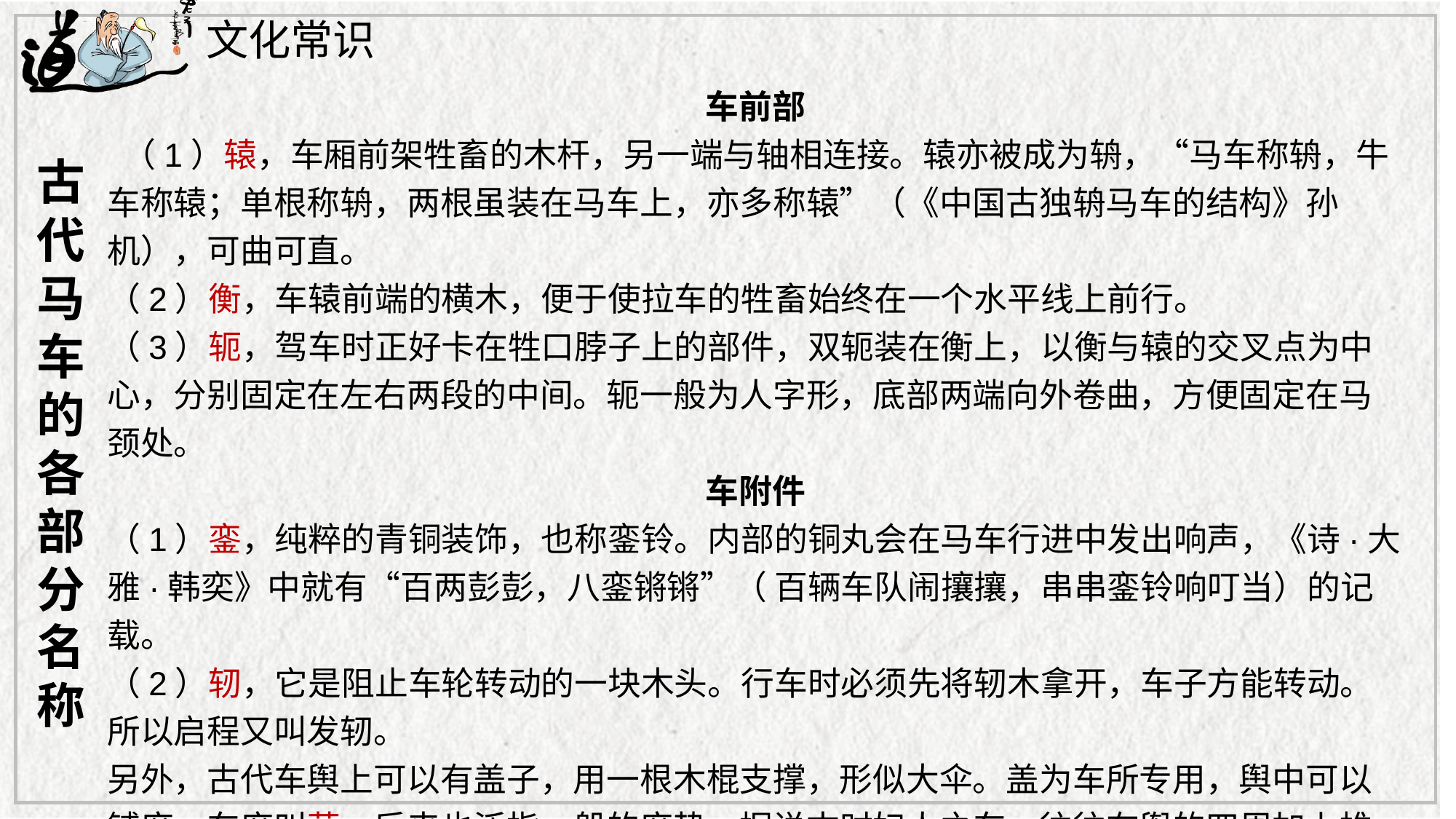

文化常识
车前部
 （1）辕，车厢前架牲畜的木杆，另一端与轴相连接。辕亦被成为辀，“马车称辀，牛车称辕；单根称辀，两根虽装在马车上，亦多称辕”（《中国古独辀马车的结构》孙机），可曲可直。
（2）衡，车辕前端的横木，便于使拉车的牲畜始终在一个水平线上前行。
（3）轭，驾车时正好卡在牲口脖子上的部件，双轭装在衡上，以衡与辕的交叉点为中心，分别固定在左右两段的中间。轭一般为人字形，底部两端向外卷曲，方便固定在马颈处。
车附件
（1）銮，纯粹的青铜装饰，也称銮铃。内部的铜丸会在马车行进中发出响声，《诗·大雅·韩奕》中就有“百两彭彭，八銮锵锵”（ 百辆车队闹攘攘，串串銮铃响叮当）的记载。
（2）轫，它是阻止车轮转动的一块木头。行车时必须先将轫木拿开，车子方能转动。所以启程又叫发轫。
另外，古代车舆上可以有盖子，用一根木棍支撑，形似大伞。盖为车所专用，舆中可以铺席，车席叫茵，后来也泛指一般的席垫。据说古时妇人之车，往往在舆的四周加上帷。后来车盖被取消，在帷上加了顶（类似现代的车篷），叫作幔，又叫幰（xiǎn）。
古代马车的各部分名称